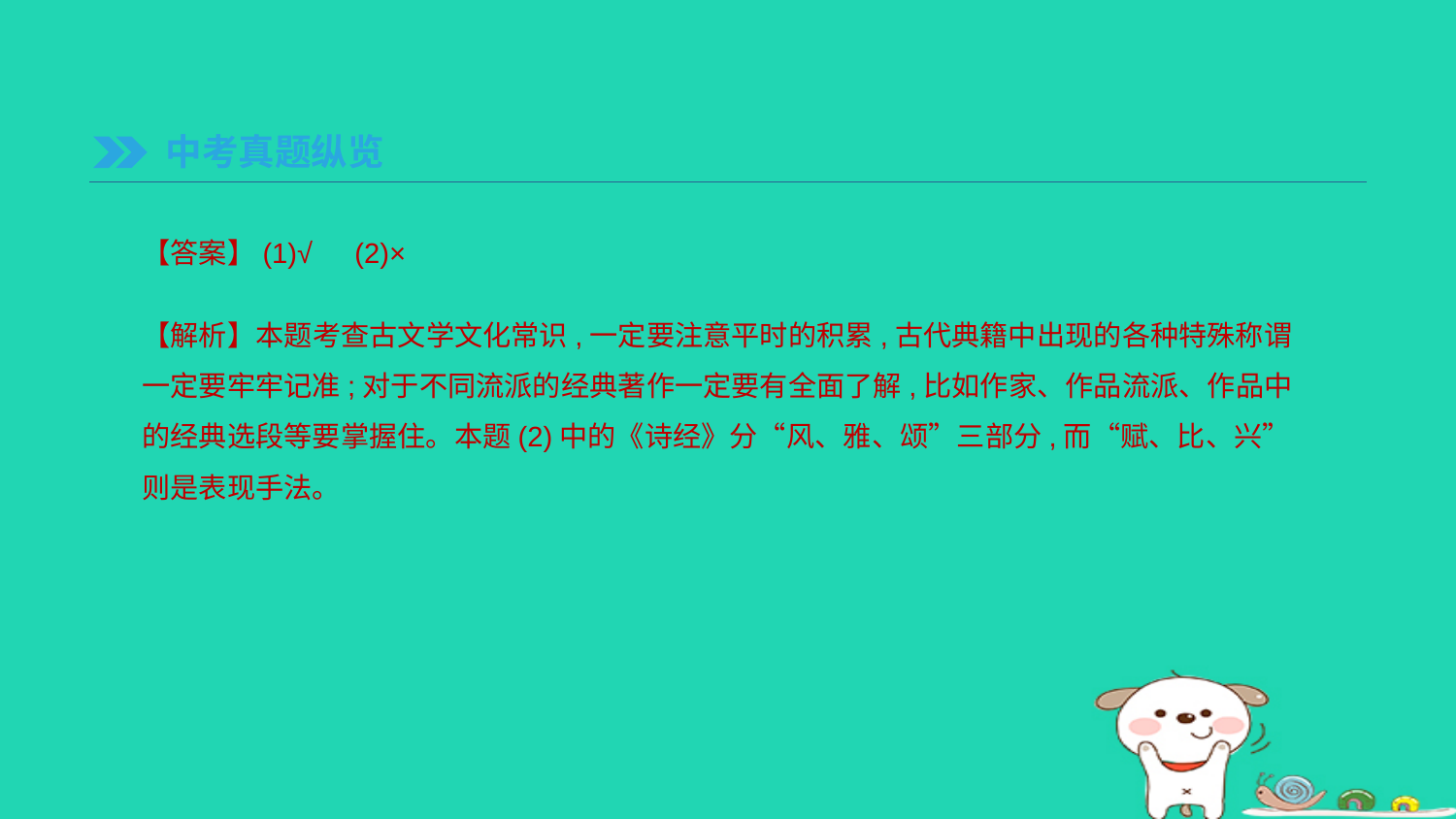

中考真题纵览

【答案】(1)√　(2)×
【解析】本题考查古文学文化常识,一定要注意平时的积累,古代典籍中出现的各种特殊称谓一定要牢牢记准;对于不同流派的经典著作一定要有全面了解,比如作家、作品流派、作品中的经典选段等要掌握住。本题(2)中的《诗经》分“风、雅、颂”三部分,而“赋、比、兴”则是表现手法。